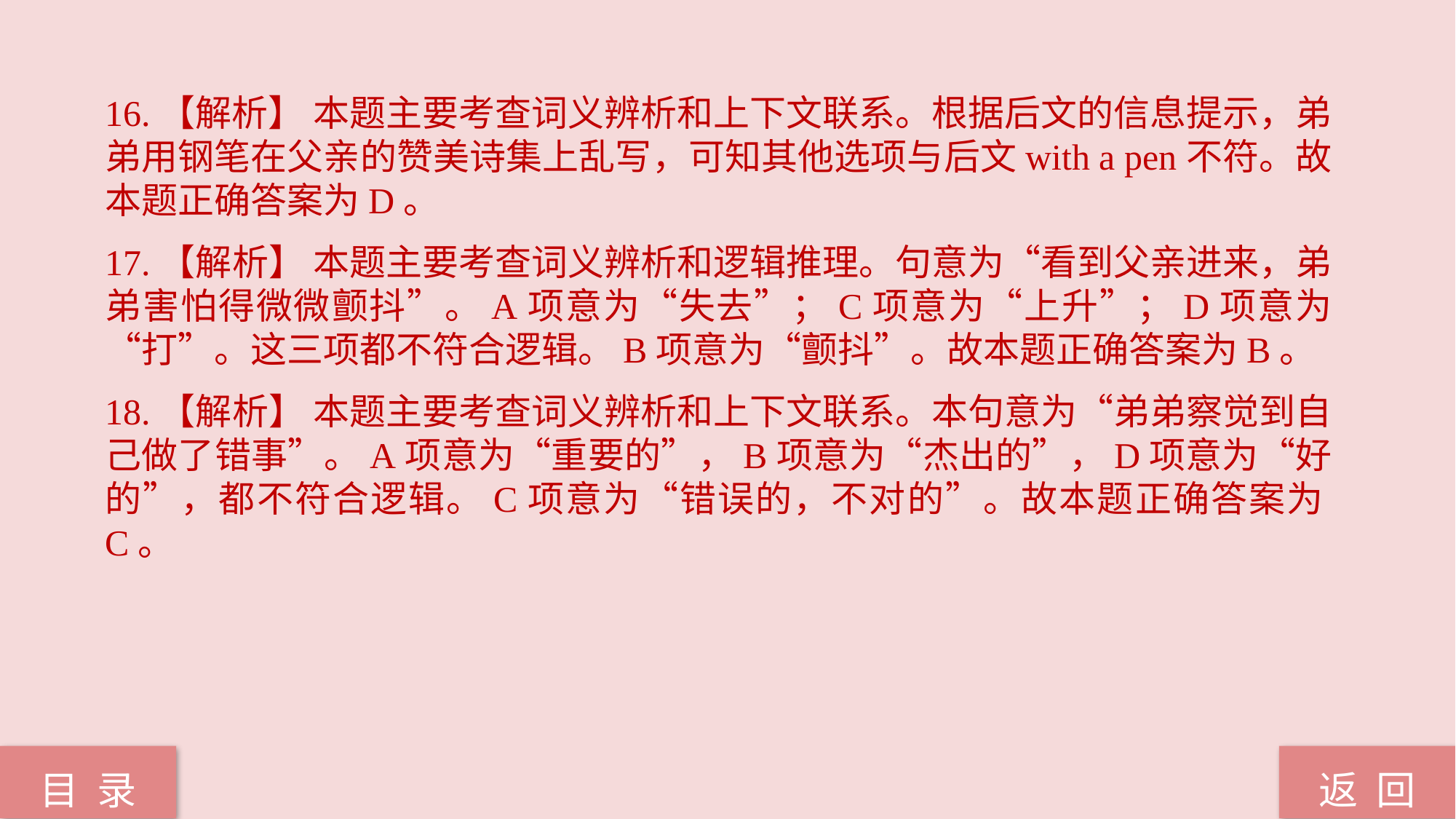

16.【解析】 本题主要考查词义辨析和上下文联系。根据后文的信息提示，弟弟用钢笔在父亲的赞美诗集上乱写，可知其他选项与后文with a pen不符。故本题正确答案为D。
17.【解析】 本题主要考查词义辨析和逻辑推理。句意为“看到父亲进来，弟弟害怕得微微颤抖”。A项意为“失去”；C项意为“上升”；D项意为“打”。这三项都不符合逻辑。B项意为“颤抖”。故本题正确答案为B。
18.【解析】 本题主要考查词义辨析和上下文联系。本句意为“弟弟察觉到自己做了错事”。A项意为“重要的”，B项意为“杰出的”，D项意为“好的”，都不符合逻辑。C项意为“错误的，不对的”。故本题正确答案为C。
返  回